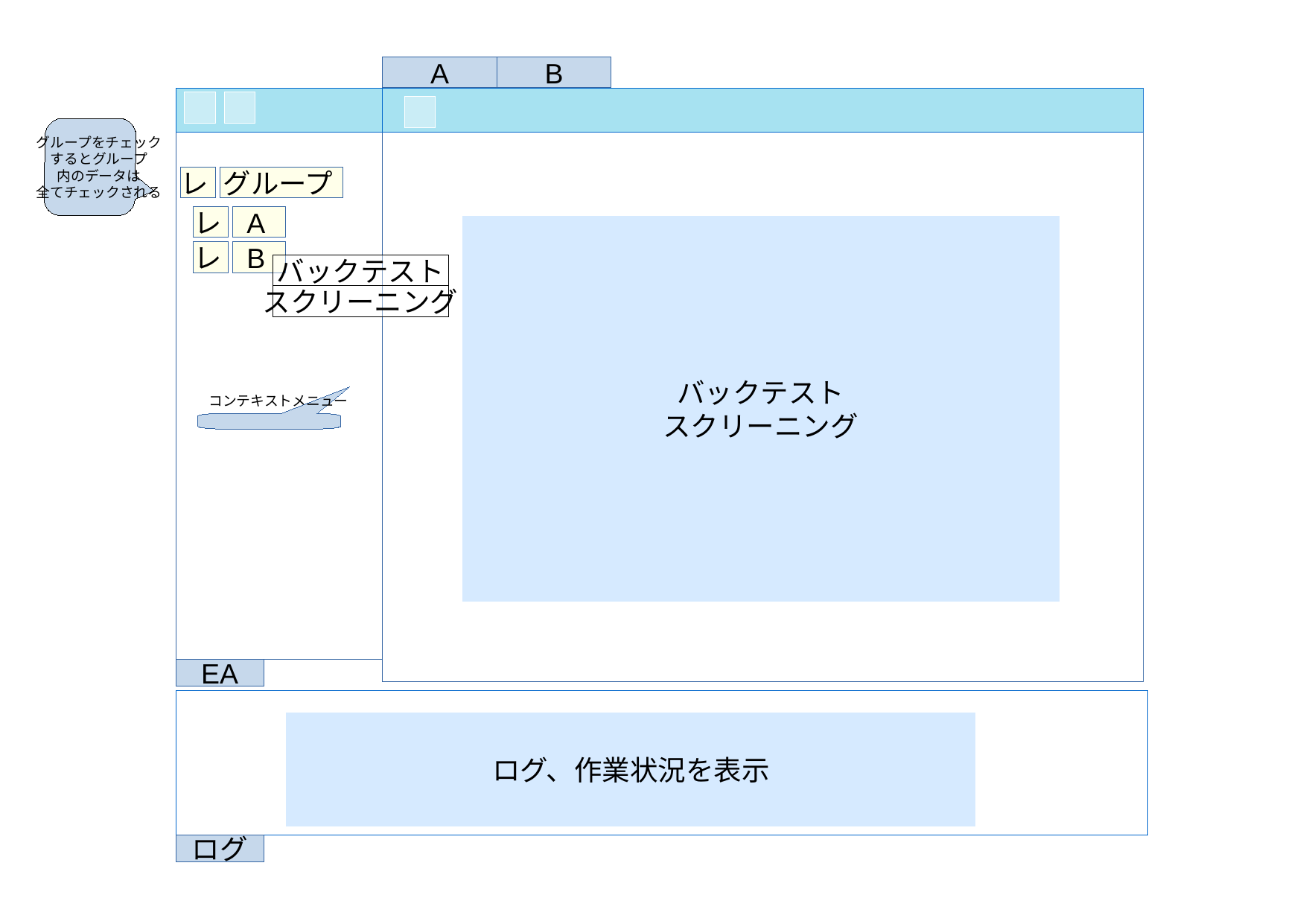

A
B

グループをチェック
するとグループ
内のデータは
全てチェックされる
レ
グループ
レ
A
バックテスト
スクリーニング
レ
B
バックテスト
スクリーニング
コンテキストメニュー

EA

ログ、作業状況を表示
ログ